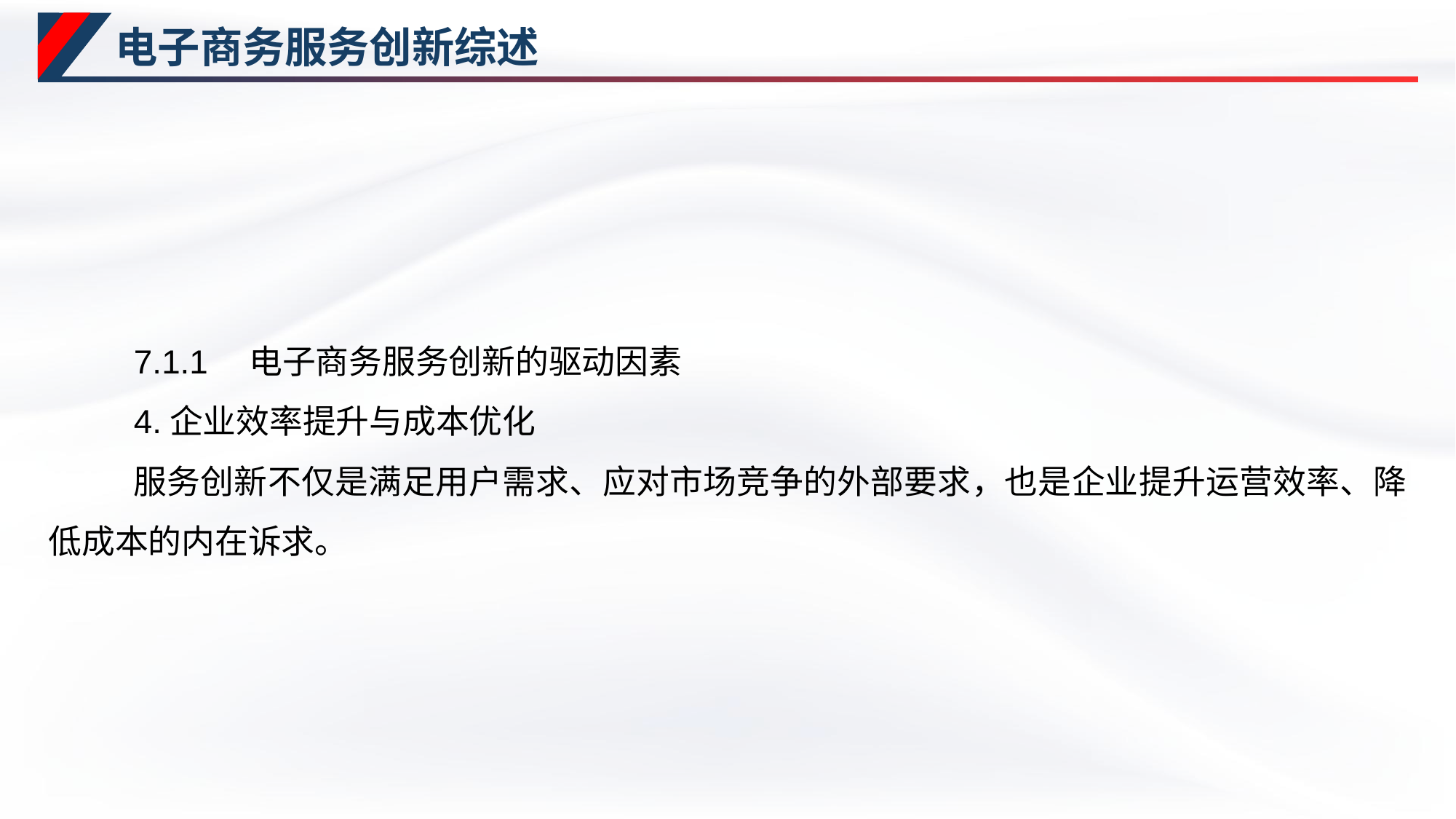

# 电子商务服务创新综述
7.1.1　电子商务服务创新的驱动因素
4.企业效率提升与成本优化
服务创新不仅是满足用户需求、应对市场竞争的外部要求，也是企业提升运营效率、降低成本的内在诉求。